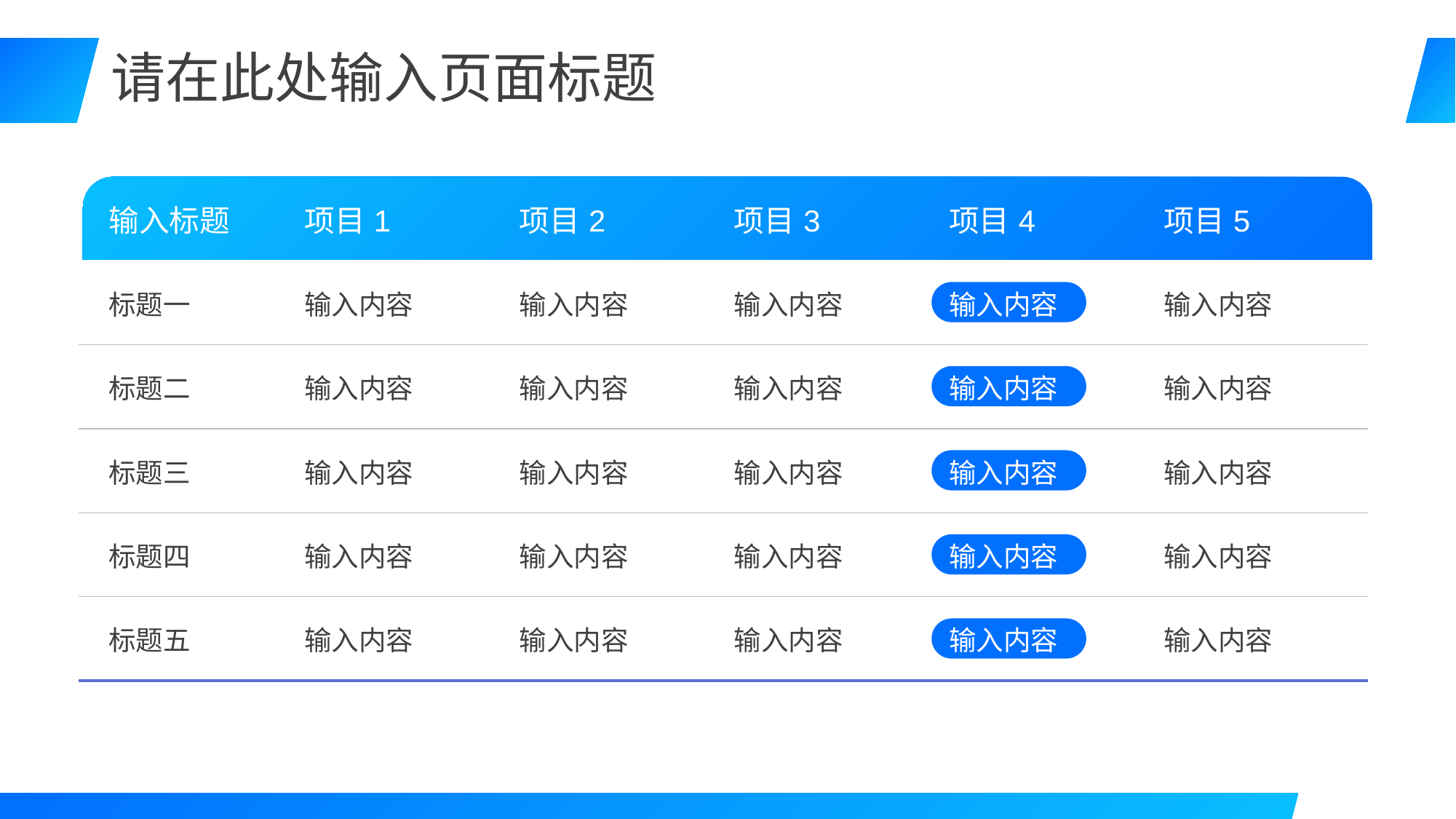

# 请在此处输入页面标题
| 输入标题 | 项目1 | 项目2 | 项目3 | 项目4 | 项目5 |
| --- | --- | --- | --- | --- | --- |
| 标题一 | 输入内容 | 输入内容 | 输入内容 | 输入内容 | 输入内容 |
| 标题二 | 输入内容 | 输入内容 | 输入内容 | 输入内容 | 输入内容 |
| 标题三 | 输入内容 | 输入内容 | 输入内容 | 输入内容 | 输入内容 |
| 标题四 | 输入内容 | 输入内容 | 输入内容 | 输入内容 | 输入内容 |
| 标题五 | 输入内容 | 输入内容 | 输入内容 | 输入内容 | 输入内容 |